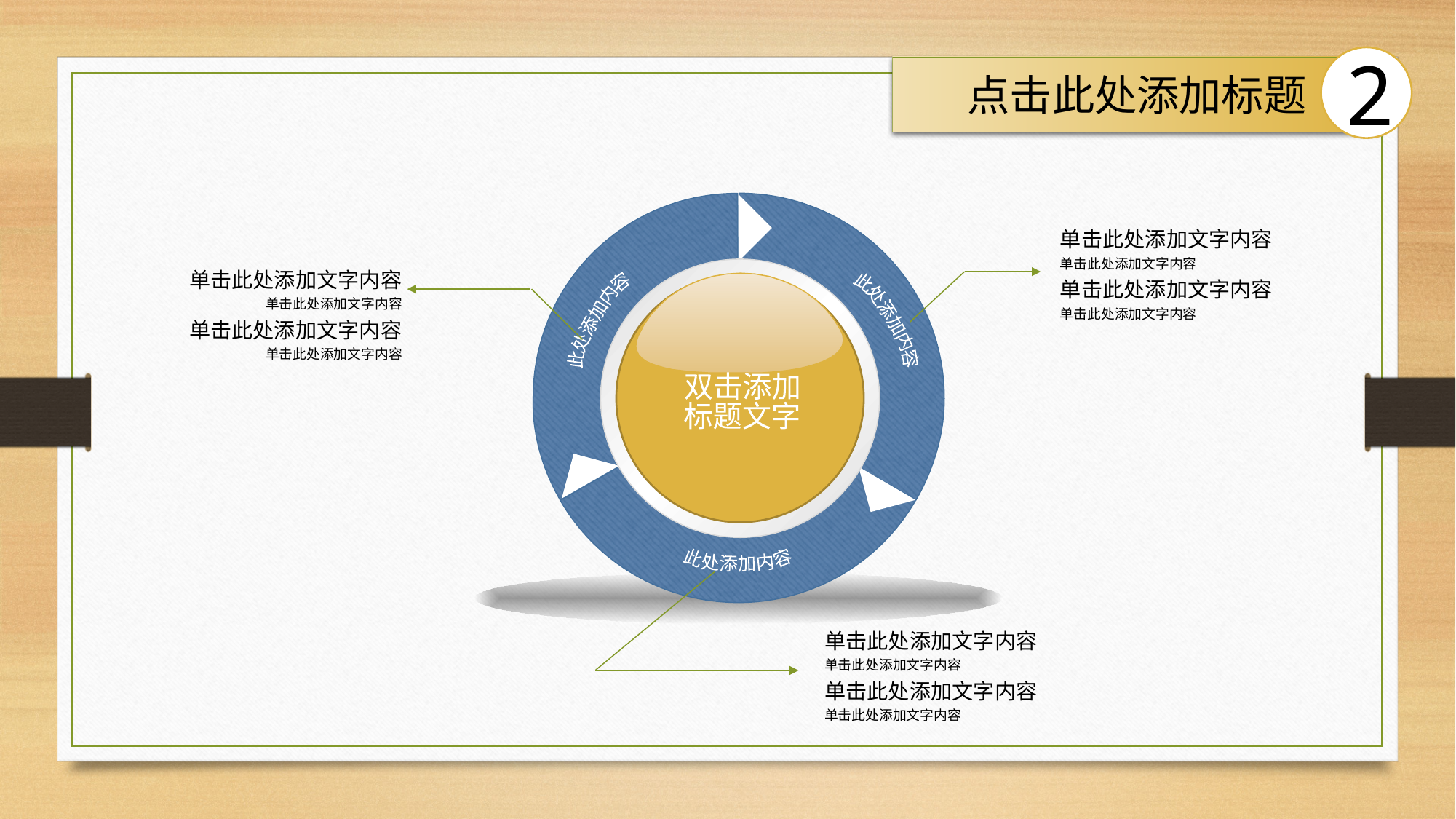

2
点击此处添加标题

单击此处添加文字内容
单击此处添加文字内容
单击此处添加文字内容
单击此处添加文字内容

双击添加
标题文字
单击此处添加文字内容
单击此处添加文字内容
单击此处添加文字内容
单击此处添加文字内容

此处添加内容
此处添加内容

此处添加内容

单击此处添加文字内容
单击此处添加文字内容
单击此处添加文字内容
单击此处添加文字内容